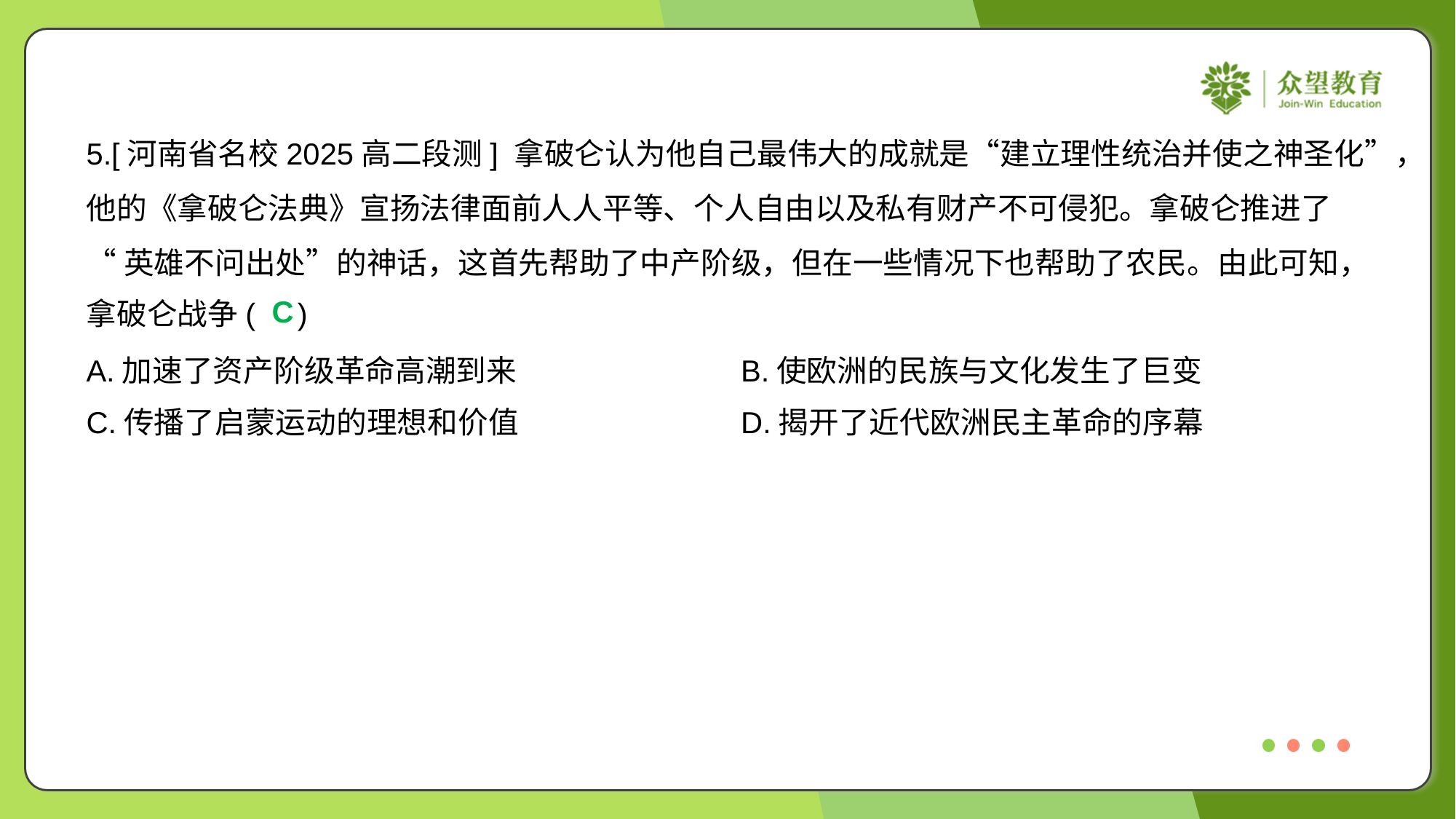

5.[河南省名校2025高二段测] 拿破仑认为他自己最伟大的成就是“建立理性统治并使之神圣化”，
他的《拿破仑法典》宣扬法律面前人人平等、个人自由以及私有财产不可侵犯。拿破仑推进了
“英雄不问出处”的神话，这首先帮助了中产阶级，但在一些情况下也帮助了农民。由此可知，
拿破仑战争(     )
C
A.加速了资产阶级革命高潮到来	B.使欧洲的民族与文化发生了巨变
C.传播了启蒙运动的理想和价值	D.揭开了近代欧洲民主革命的序幕